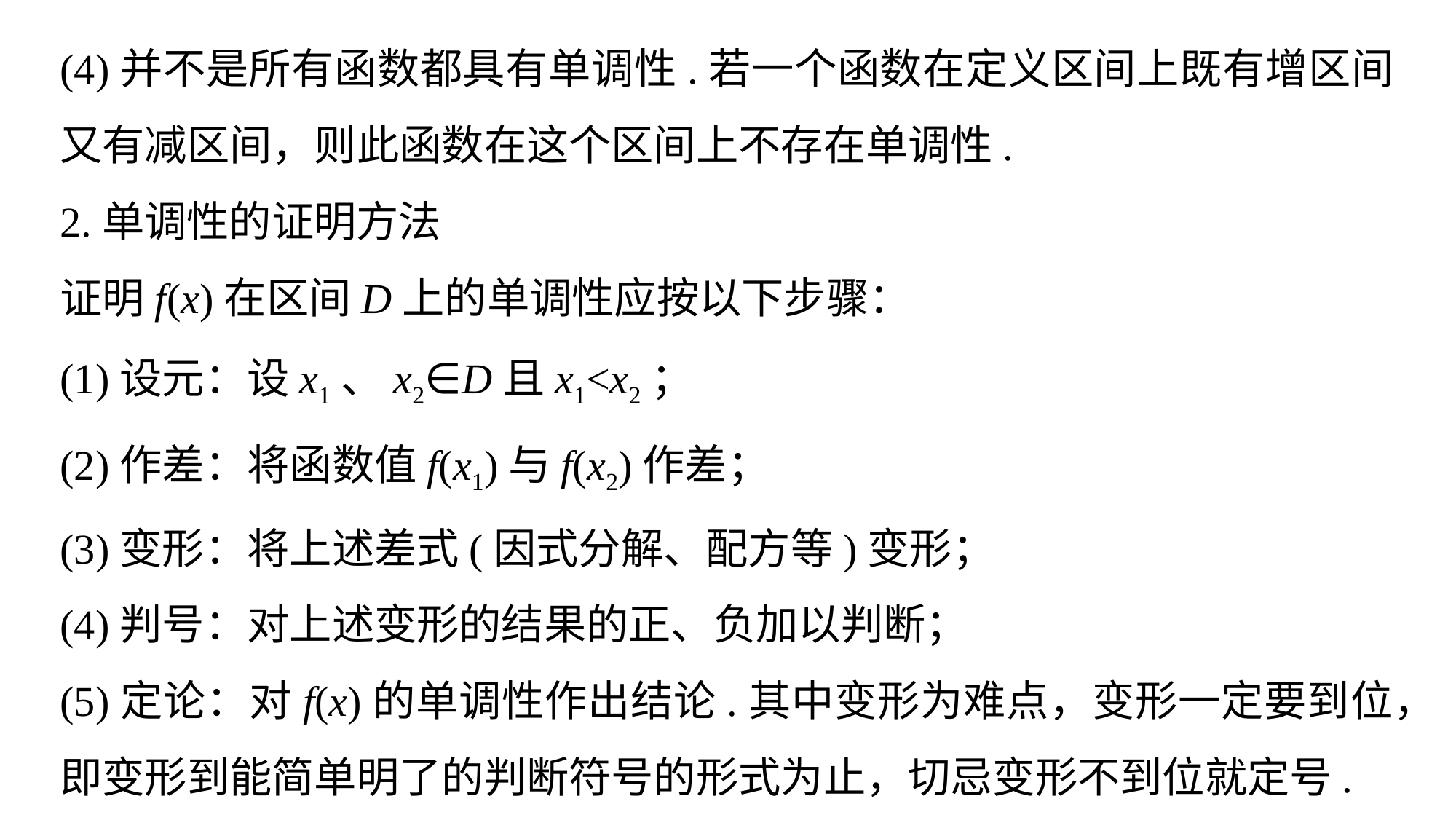

(4)并不是所有函数都具有单调性.若一个函数在定义区间上既有增区间又有减区间，则此函数在这个区间上不存在单调性.
2.单调性的证明方法
证明f(x)在区间D上的单调性应按以下步骤：
(1)设元：设x1、x2∈D且x1<x2；
(2)作差：将函数值f(x1)与f(x2)作差；
(3)变形：将上述差式(因式分解、配方等)变形；
(4)判号：对上述变形的结果的正、负加以判断；
(5)定论：对f(x)的单调性作出结论.其中变形为难点，变形一定要到位，即变形到能简单明了的判断符号的形式为止，切忌变形不到位就定号.